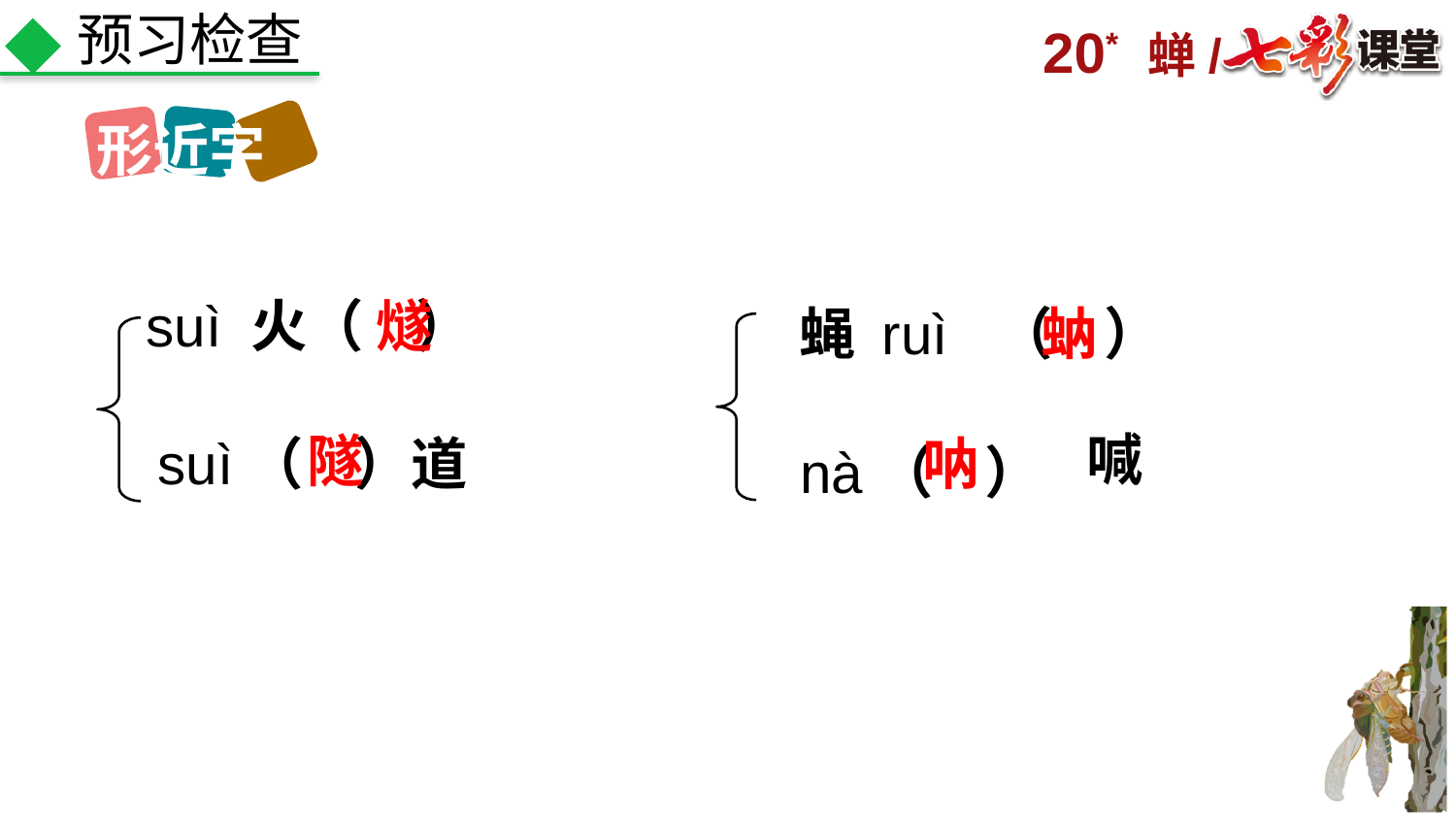

预习检查

形近字

suì 火（    ）
燧
蝇 ruì （    ）
蚋

喊
隧
suì（    ）道
呐
nà（    ）